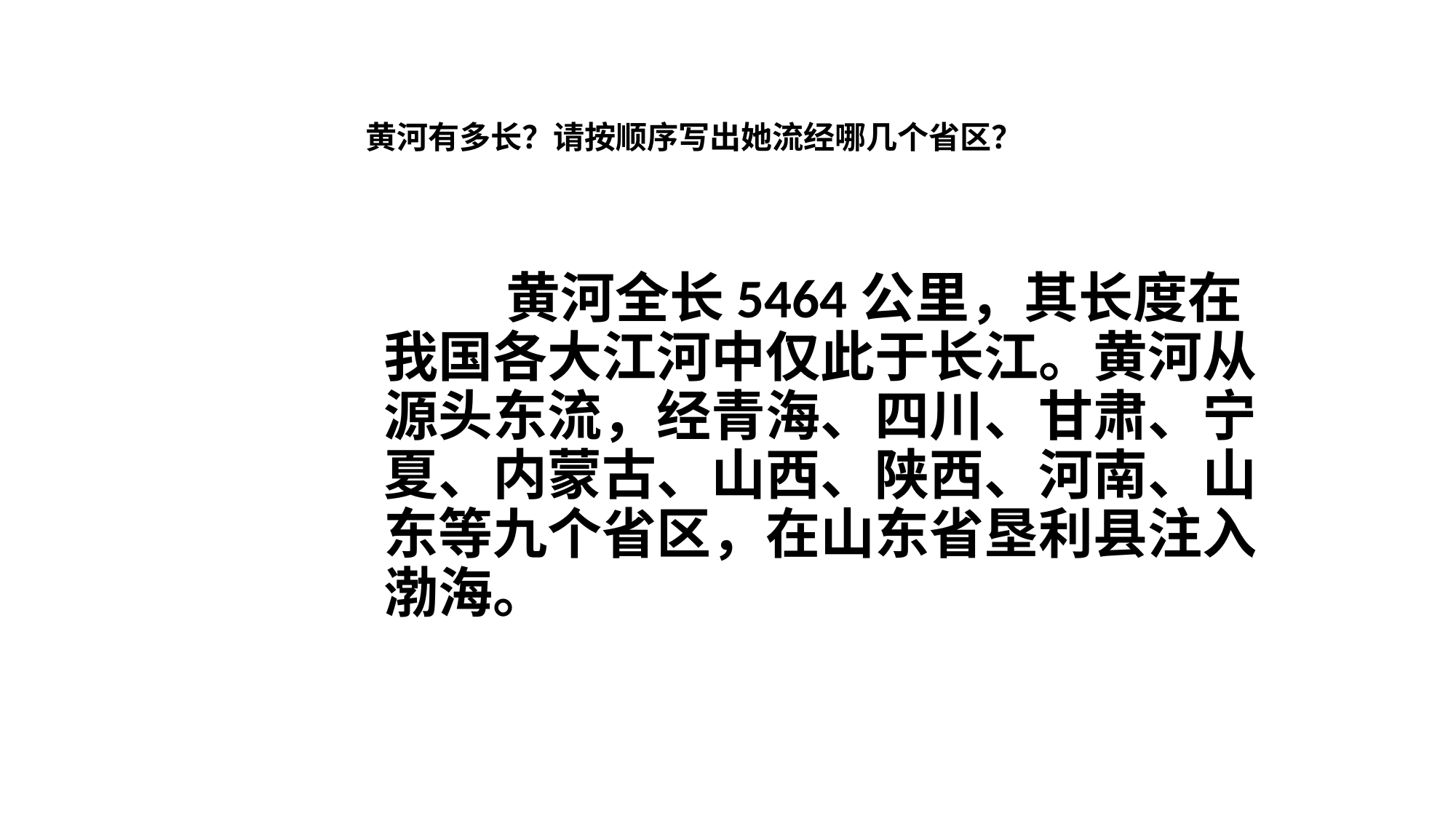

# 黄河有多长？请按顺序写出她流经哪几个省区？

           黄河全长5464公里，其长度在我国各大江河中仅此于长江。黄河从源头东流，经青海、四川、甘肃、宁夏、内蒙古、山西、陕西、河南、山东等九个省区，在山东省垦利县注入渤海。